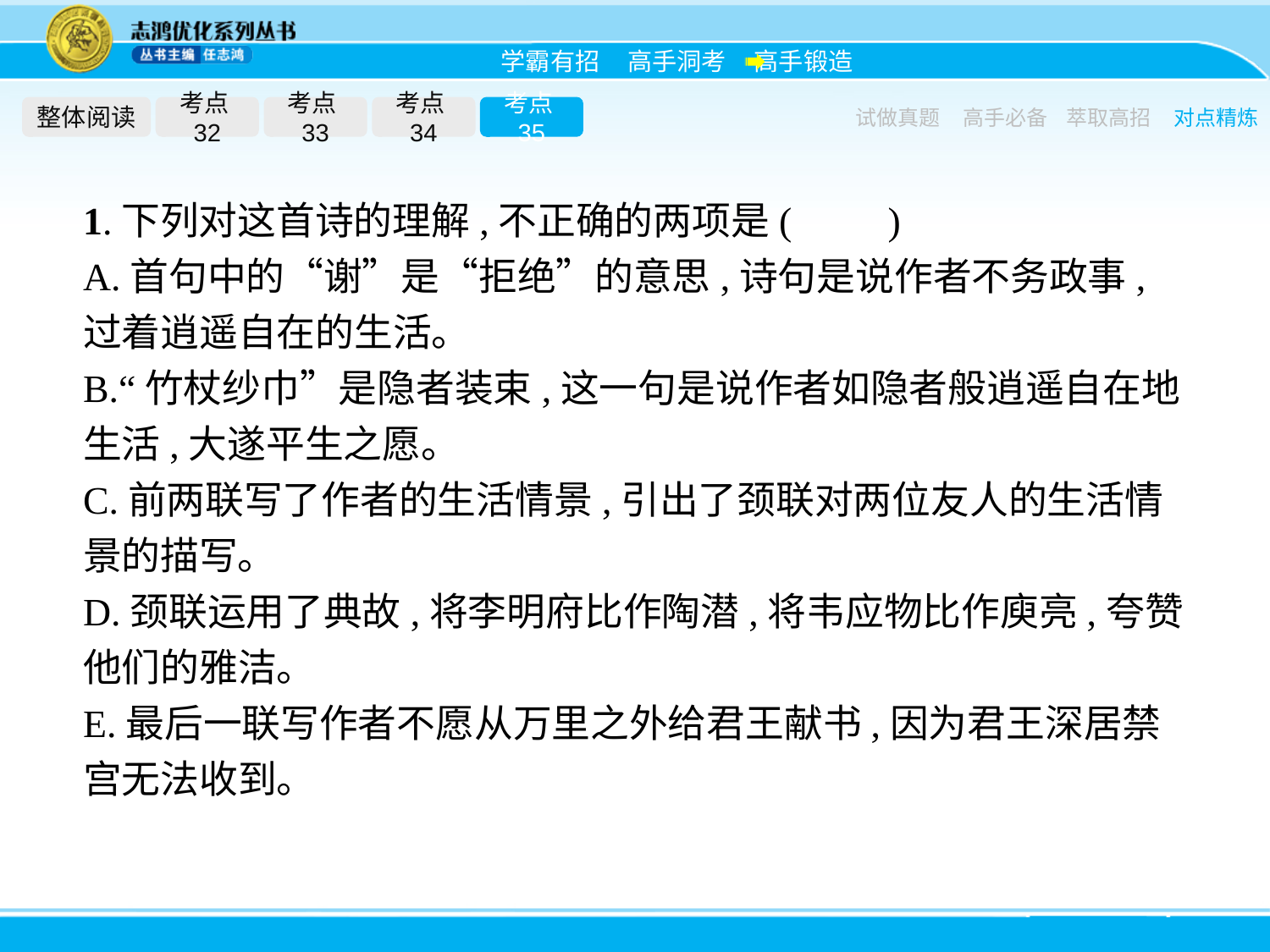

整体阅读
考点32
考点33
考点34
考点35
试做真题
高手必备
萃取高招
对点精炼
1.下列对这首诗的理解,不正确的两项是(　　)
A.首句中的“谢”是“拒绝”的意思,诗句是说作者不务政事,过着逍遥自在的生活。
B.“竹杖纱巾”是隐者装束,这一句是说作者如隐者般逍遥自在地生活,大遂平生之愿。
C.前两联写了作者的生活情景,引出了颈联对两位友人的生活情景的描写。
D.颈联运用了典故,将李明府比作陶潜,将韦应物比作庾亮,夸赞他们的雅洁。
E.最后一联写作者不愿从万里之外给君王献书,因为君王深居禁宫无法收到。